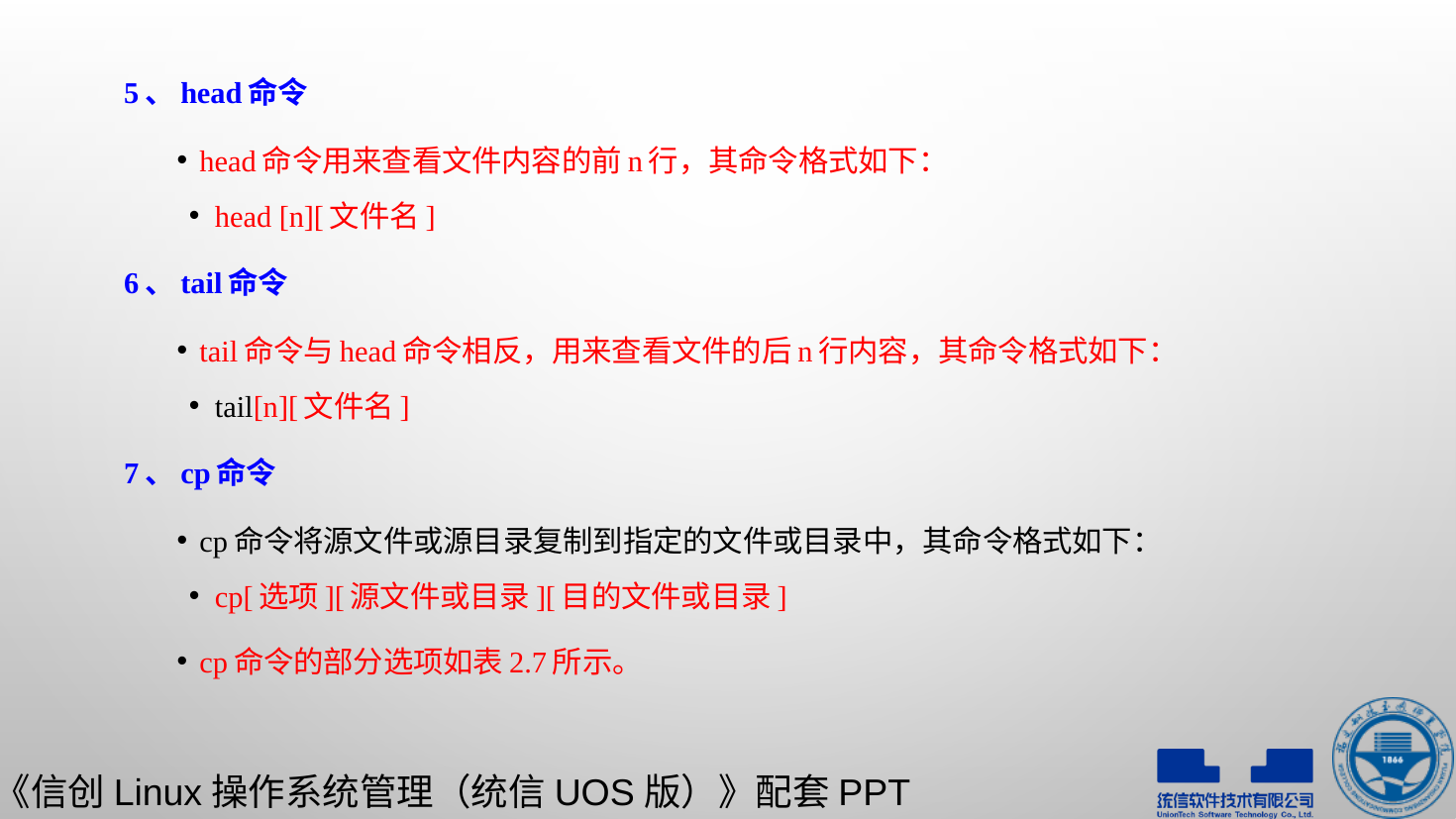

5、head命令
head命令用来查看文件内容的前n行，其命令格式如下：
head [n][文件名]
6、tail命令
tail命令与head命令相反，用来查看文件的后n行内容，其命令格式如下：
tail[n][文件名]
7、cp命令
cp命令将源文件或源目录复制到指定的文件或目录中，其命令格式如下：
cp[选项][源文件或目录][目的文件或目录]
cp命令的部分选项如表2.7所示。